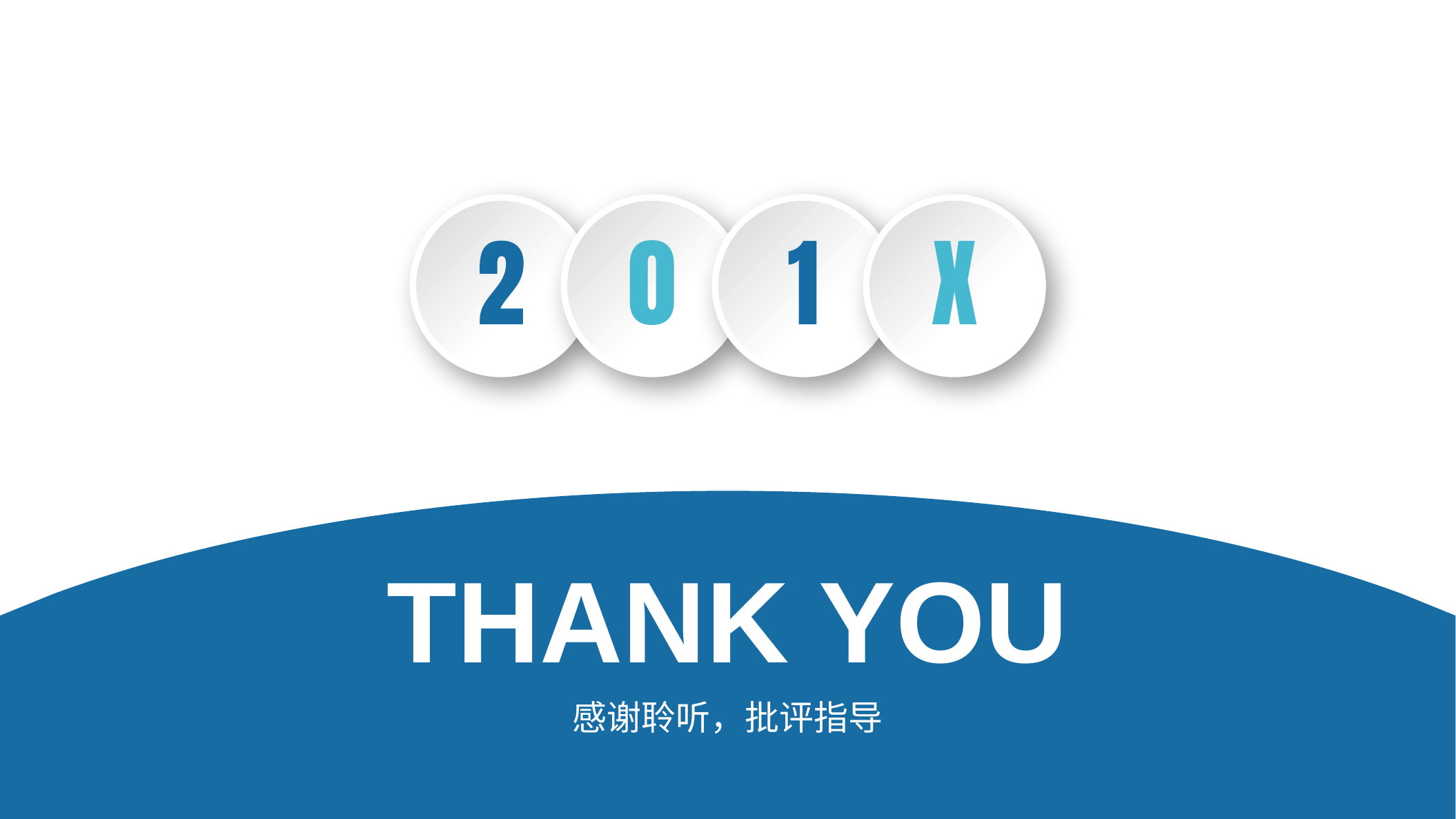

2

0

1

X

THANK YOU
感谢聆听，批评指导